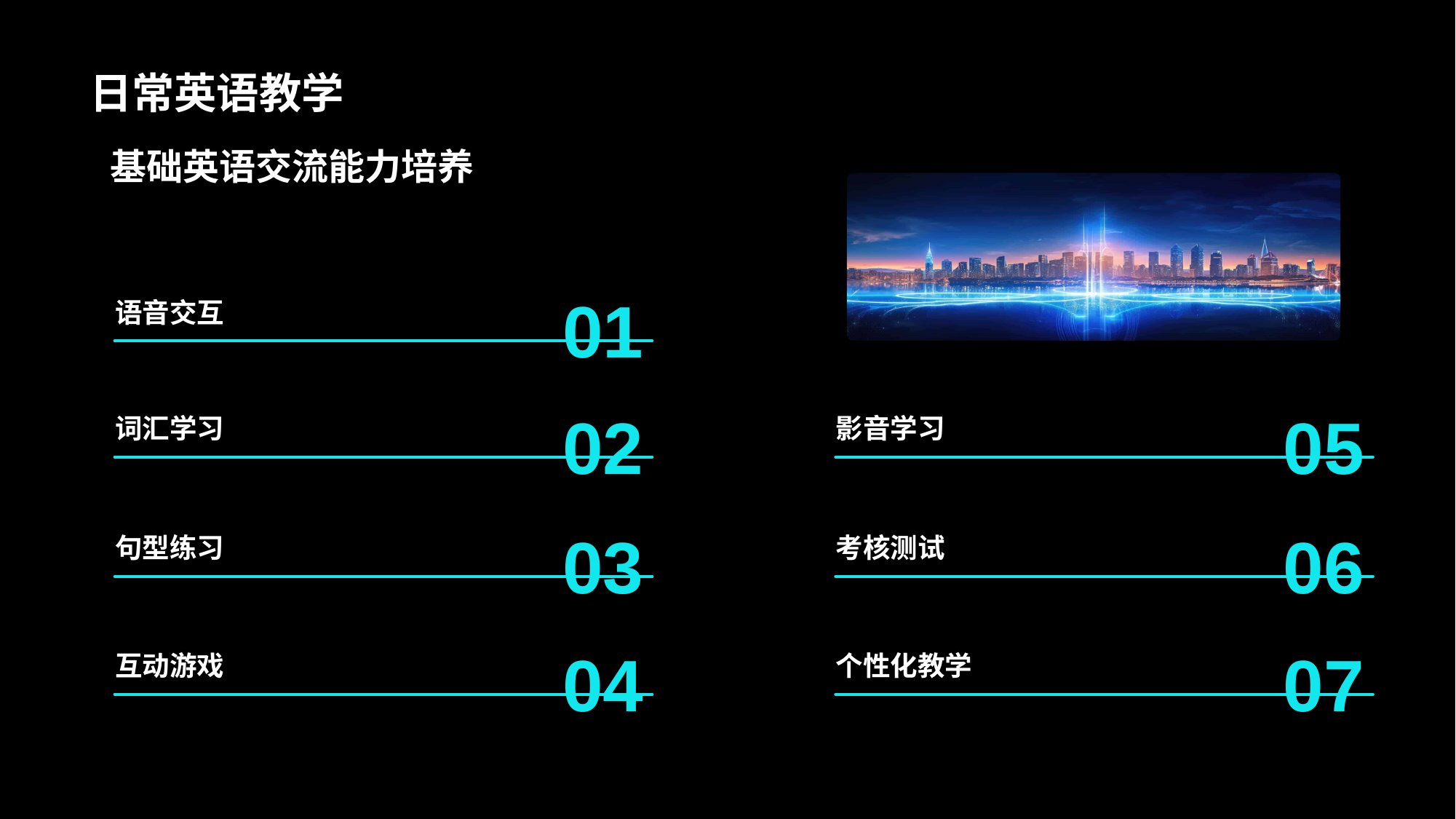

# 日常英语教学
基础英语交流能力培养

语音交互
01
词汇学习
02
影音学习
05
句型练习
03
考核测试
06
互动游戏
04
个性化教学
07